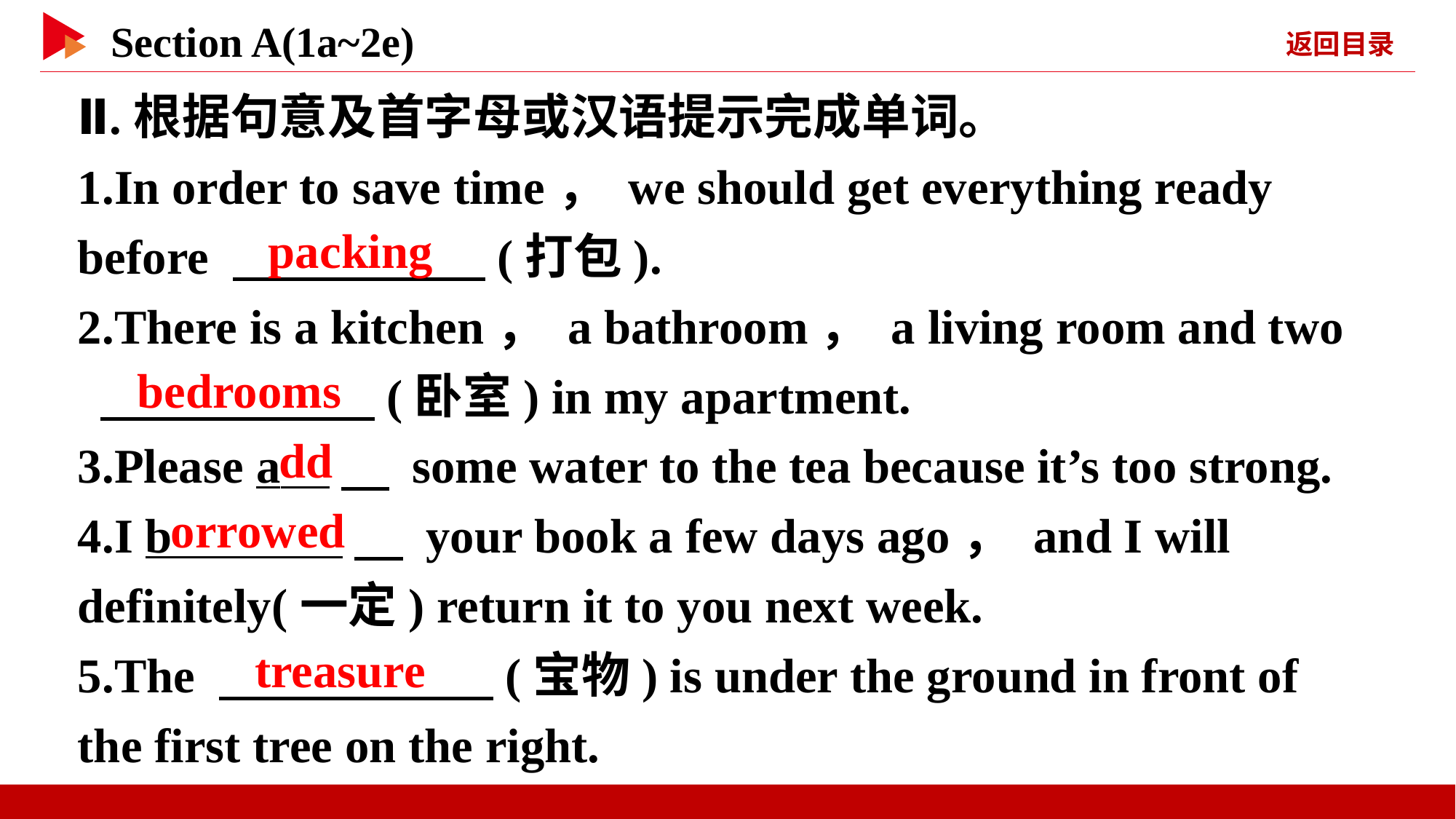

Ⅱ.根据句意及首字母或汉语提示完成单词。
1.In order to save time， we should get everything ready before 　              　(打包).
2.There is a kitchen， a bathroom， a living room and two
 　                　(卧室) in my apartment.
3.Please a    　 some water to the tea because it’s too strong.
4.I b              　 your book a few days ago， and I will definitely(一定) return it to you next week.
5.The 　                　(宝物) is under the ground in front of the first tree on the right.
packing
bedrooms
dd
orrowed
treasure